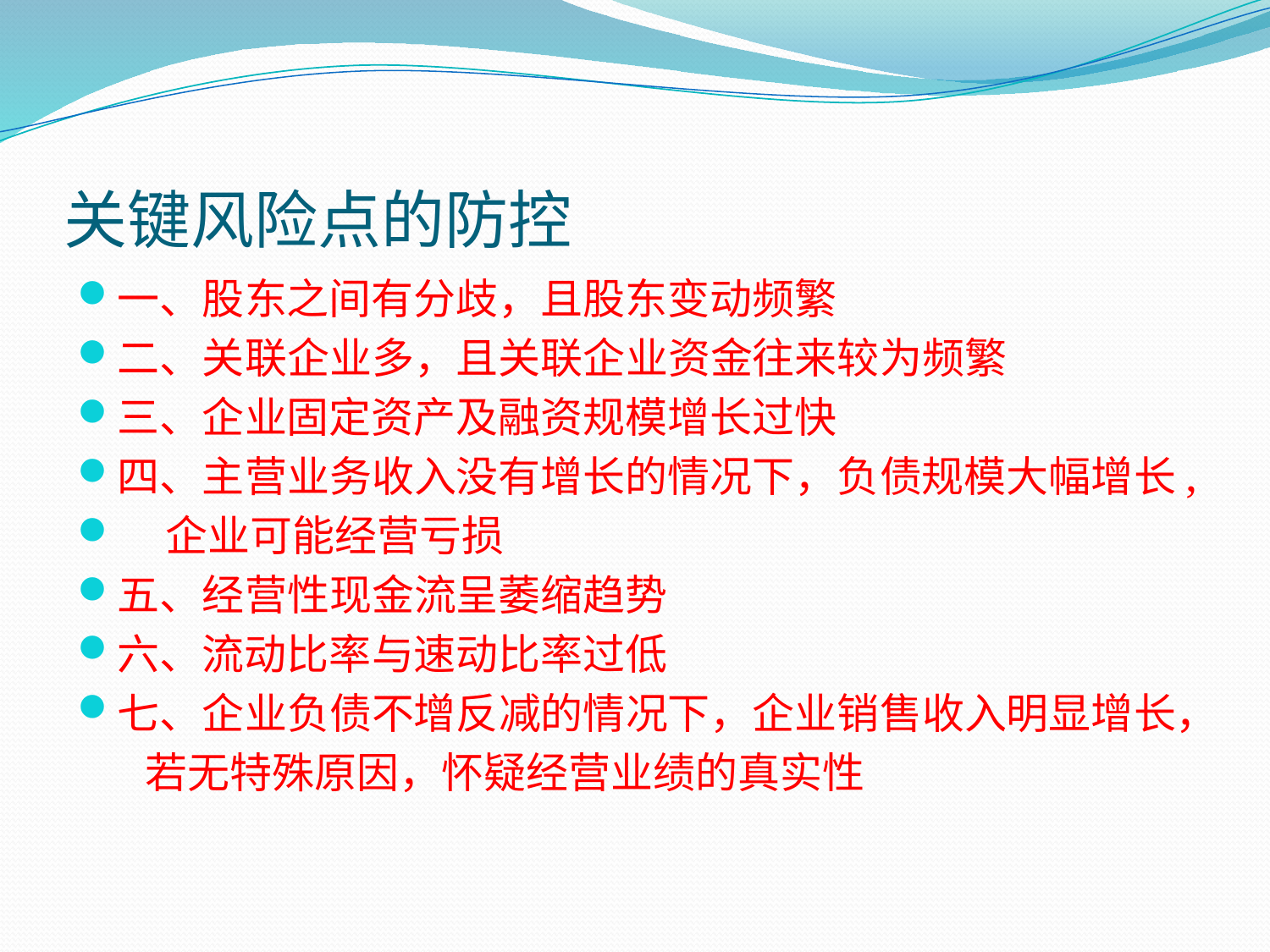

# 关键风险点的防控
一、股东之间有分歧，且股东变动频繁
二、关联企业多，且关联企业资金往来较为频繁
三、企业固定资产及融资规模增长过快
四、主营业务收入没有增长的情况下，负债规模大幅增长,
    企业可能经营亏损
五、经营性现金流呈萎缩趋势
六、流动比率与速动比率过低
七、企业负债不增反减的情况下，企业销售收入明显增长，
      若无特殊原因，怀疑经营业绩的真实性